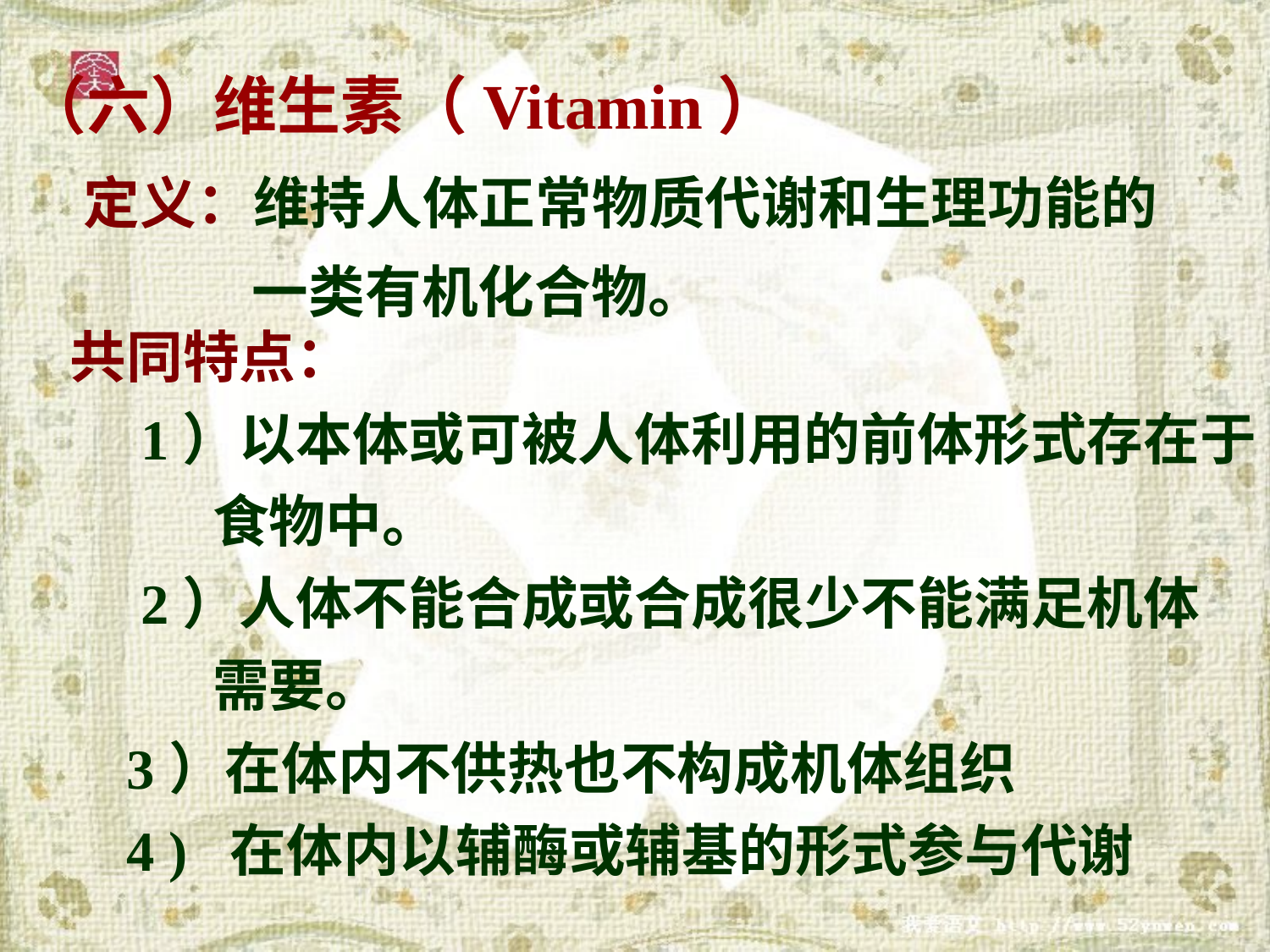

（六）维生素（Vitamin）
定义：维持人体正常物质代谢和生理功能的
            一类有机化合物。
共同特点：
     1）以本体或可被人体利用的前体形式存在于
          食物中。
     2）人体不能合成或合成很少不能满足机体
          需要。
    3）在体内不供热也不构成机体组织
    4 )  在体内以辅酶或辅基的形式参与代谢